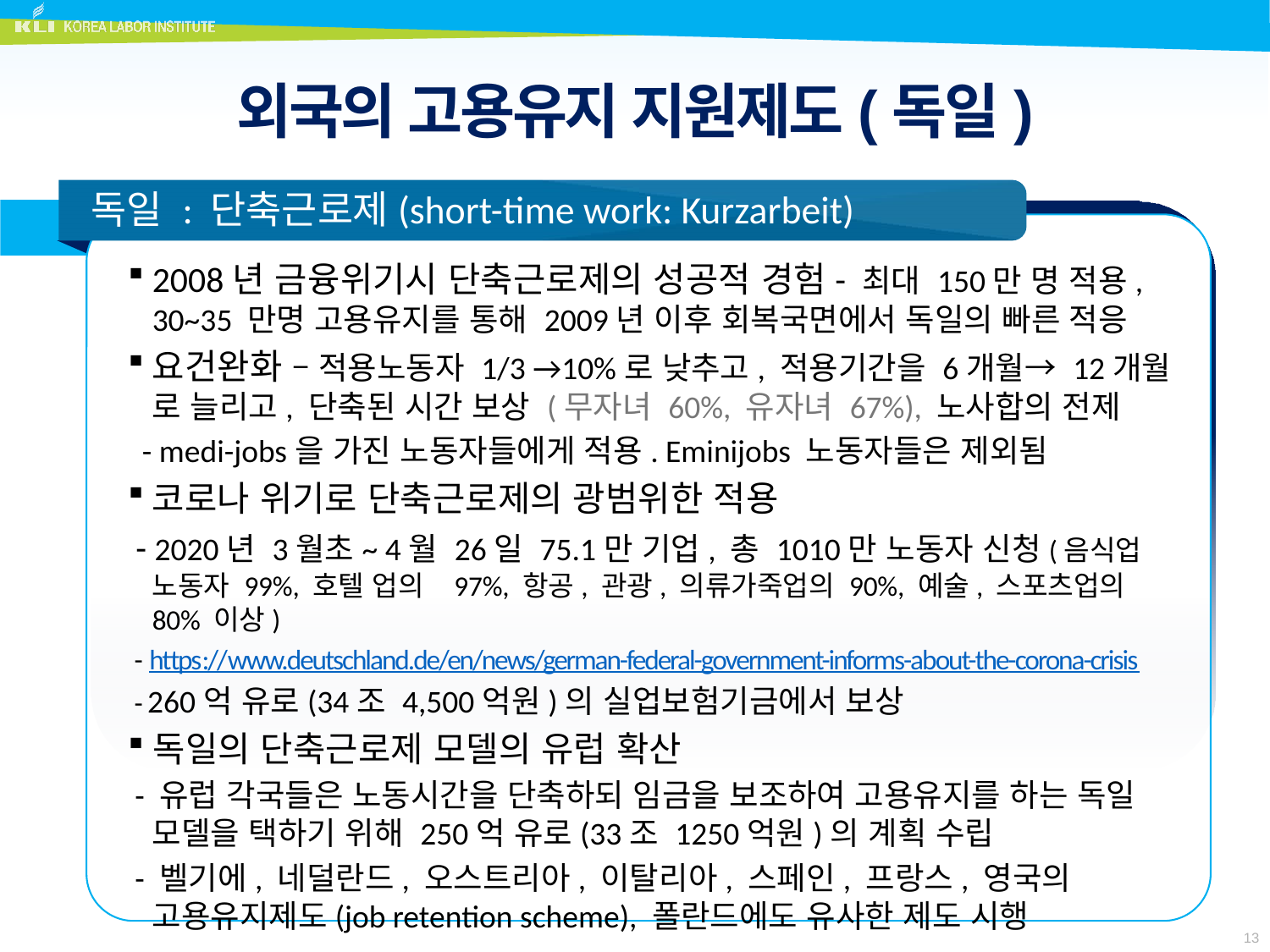

# 외국의 고용유지 지원제도(독일)
 독일 : 단축근로제(short-time work: Kurzarbeit)

2008년 금융위기시 단축근로제의 성공적 경험- 최대 150만 명 적용, 30~35 만명 고용유지를 통해 2009년 이후 회복국면에서 독일의 빠른 적응
요건완화 – 적용노동자 1/3 →10%로 낮추고, 적용기간을 6개월→ 12개월 로 늘리고, 단축된 시간 보상 (무자녀 60%, 유자녀 67%), 노사합의 전제
  - medi-jobs을 가진 노동자들에게 적용. Eminijobs 노동자들은 제외됨
코로나 위기로 단축근로제의 광범위한 적용
 - 2020년 3월초~ 4월 26일 75.1만 기업, 총 1010만 노동자 신청(음식업 노동자 99%, 호텔 업의   97%, 항공, 관광, 의류가죽업의 90%, 예술, 스포츠업의 80% 이상)
 - https://www.deutschland.de/en/news/german-federal-government-informs-about-the-corona-crisis
 - 260억 유로(34조 4,500억원)의 실업보험기금에서 보상
독일의 단축근로제 모델의 유럽 확산
 - 유럽 각국들은 노동시간을 단축하되 임금을 보조하여 고용유지를 하는 독일 모델을 택하기 위해 250억 유로(33조 1250억원)의 계획 수립
 - 벨기에, 네덜란드, 오스트리아, 이탈리아, 스페인, 프랑스, 영국의 고용유지제도(job retention scheme), 폴란드에도 유사한 제도 시행

13